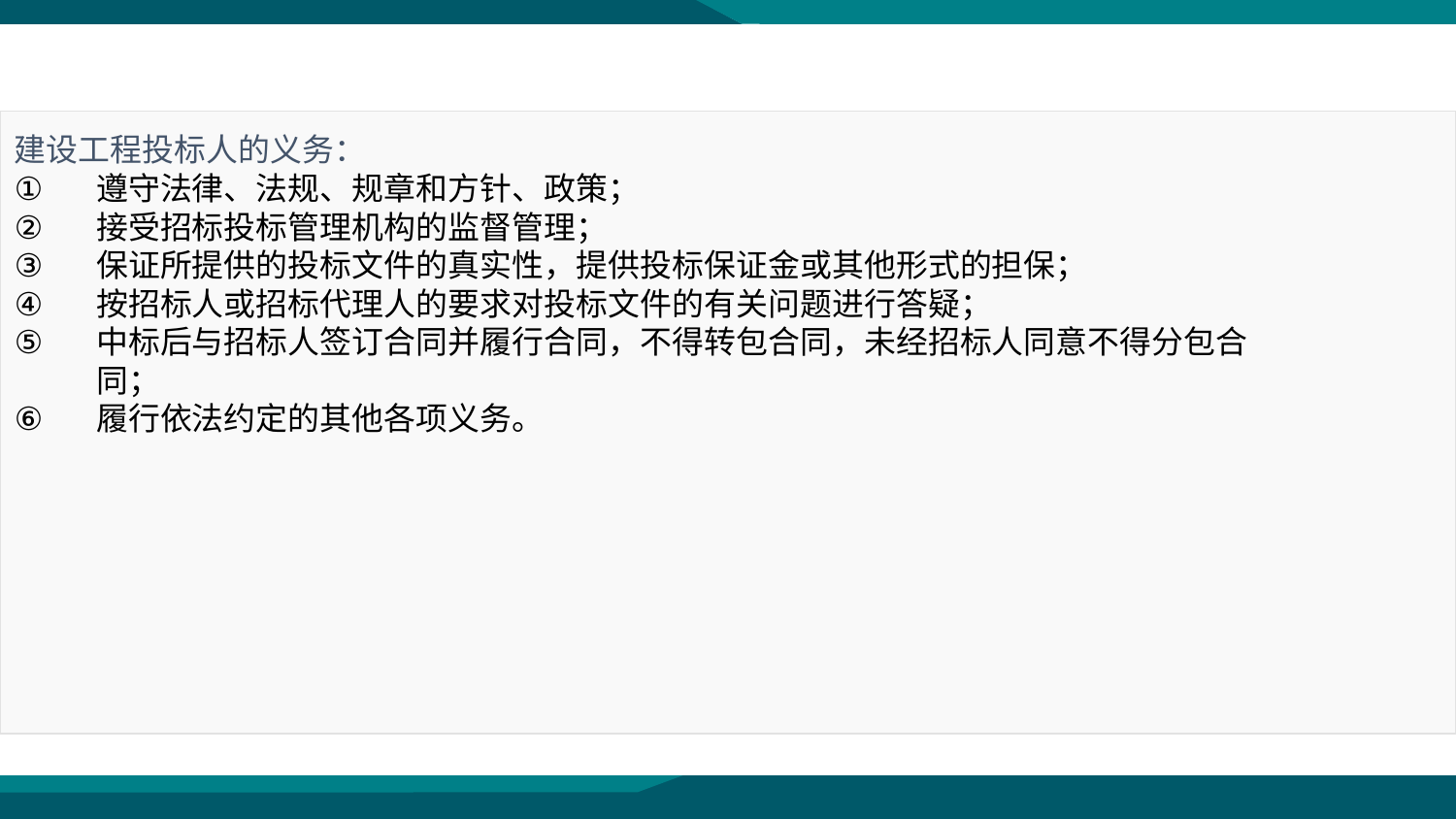

建设工程投标人的义务：
遵守法律、法规、规章和方针、政策；
接受招标投标管理机构的监督管理；
保证所提供的投标文件的真实性，提供投标保证金或其他形式的担保；
按招标人或招标代理人的要求对投标文件的有关问题进行答疑；
中标后与招标人签订合同并履行合同，不得转包合同，未经招标人同意不得分包合同；
履行依法约定的其他各项义务。